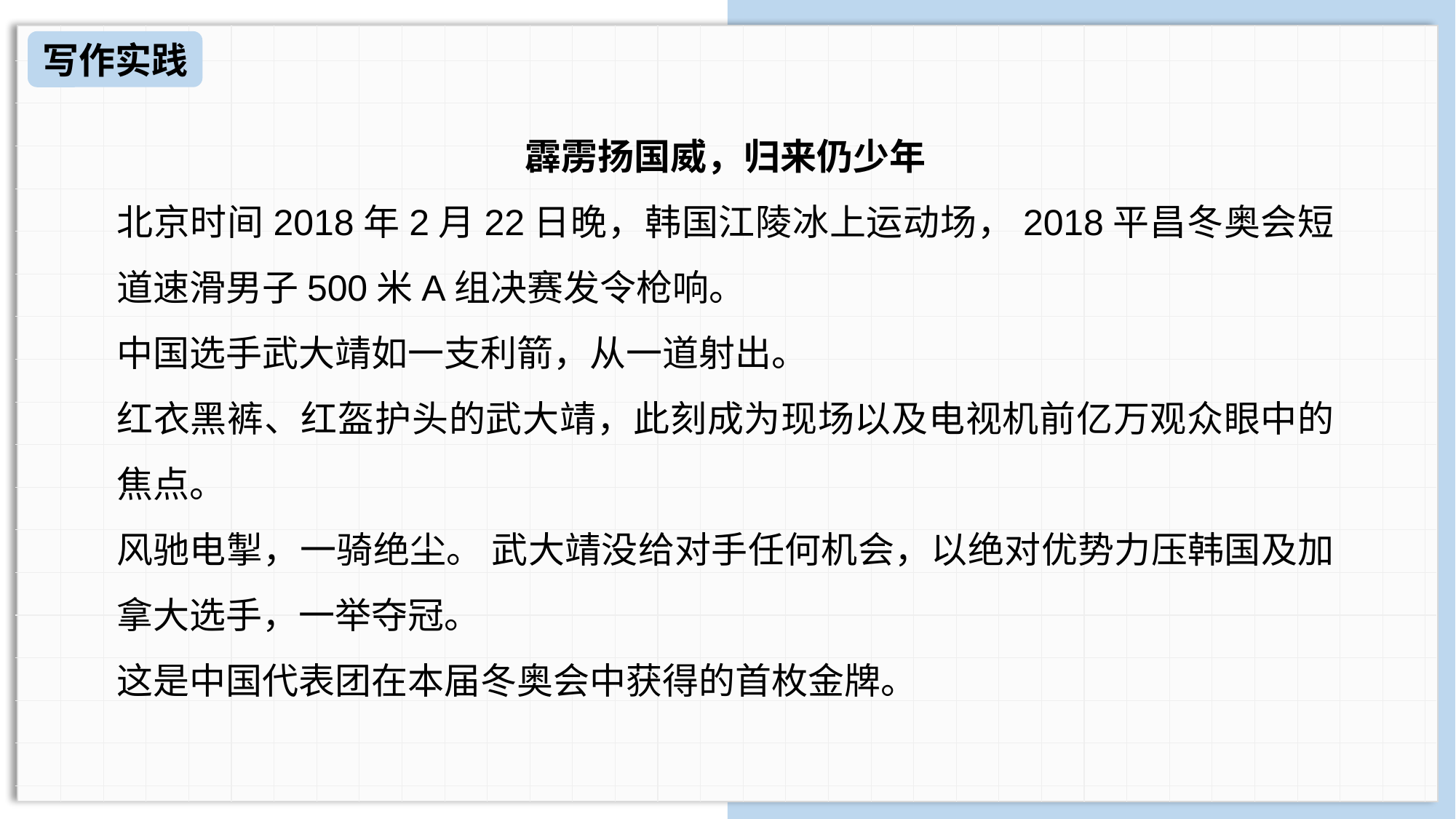

写作实践
霹雳扬国威，归来仍少年
北京时间2018年2月22日晚，韩国江陵冰上运动场，2018平昌冬奥会短道速滑男子500米A组决赛发令枪响。
中国选手武大靖如一支利箭，从一道射出。
红衣黑裤、红盔护头的武大靖，此刻成为现场以及电视机前亿万观众眼中的焦点。
风驰电掣，一骑绝尘。 武大靖没给对手任何机会，以绝对优势力压韩国及加拿大选手，一举夺冠。
这是中国代表团在本届冬奥会中获得的首枚金牌。